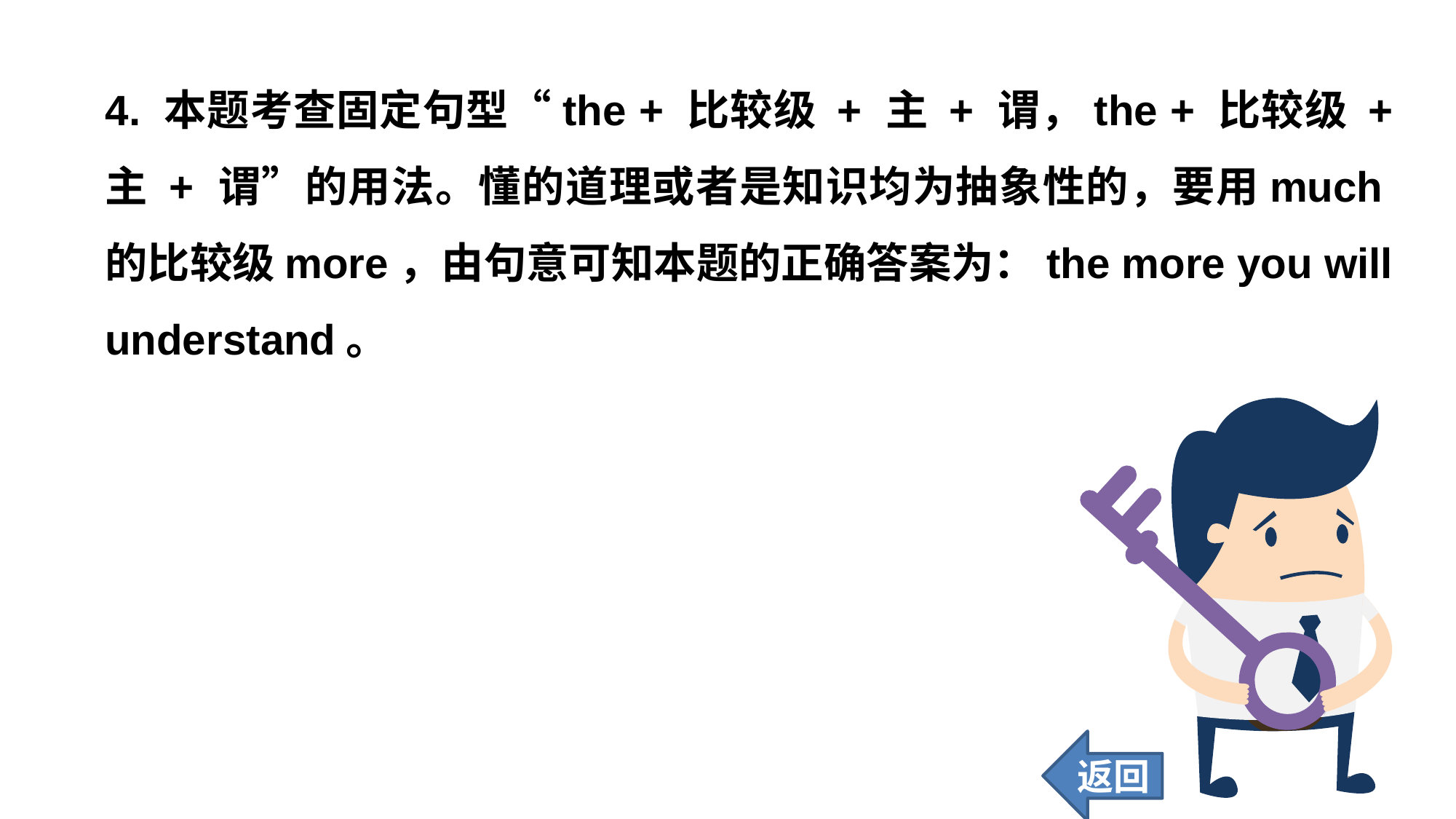

4. 本题考查固定句型“the + 比较级 + 主 + 谓，the + 比较级 + 主 + 谓”的用法。懂的道理或者是知识均为抽象性的，要用much的比较级more，由句意可知本题的正确答案为：the more you will understand。

返回
142